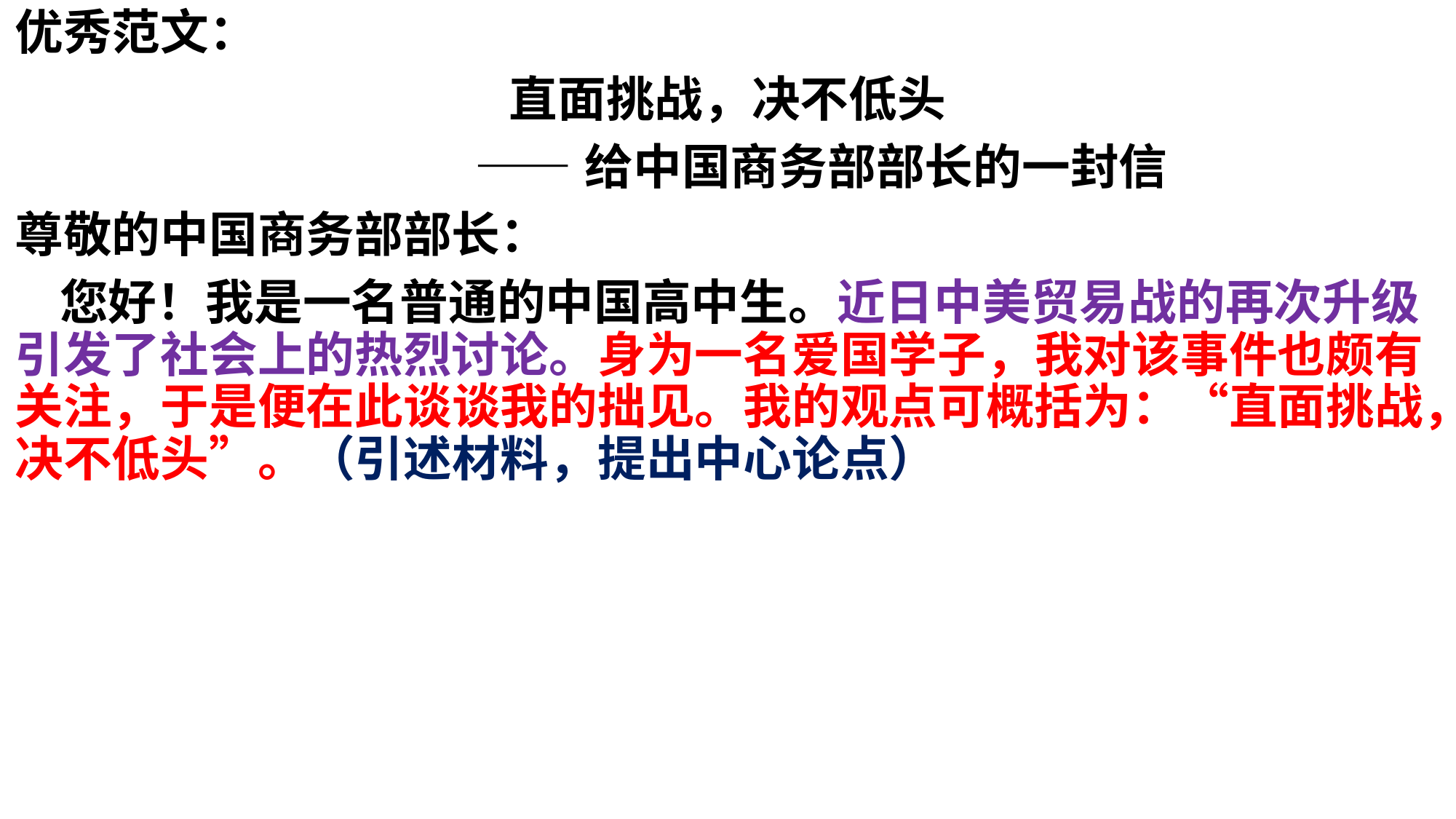

优秀范文：
直面挑战，决不低头
                 ——给中国商务部部长的一封信
尊敬的中国商务部部长：
   您好！我是一名普通的中国高中生。近日中美贸易战的再次升级引发了社会上的热烈讨论。身为一名爱国学子，我对该事件也颇有关注，于是便在此谈谈我的拙见。我的观点可概括为：“直面挑战，决不低头”。（引述材料，提出中心论点）